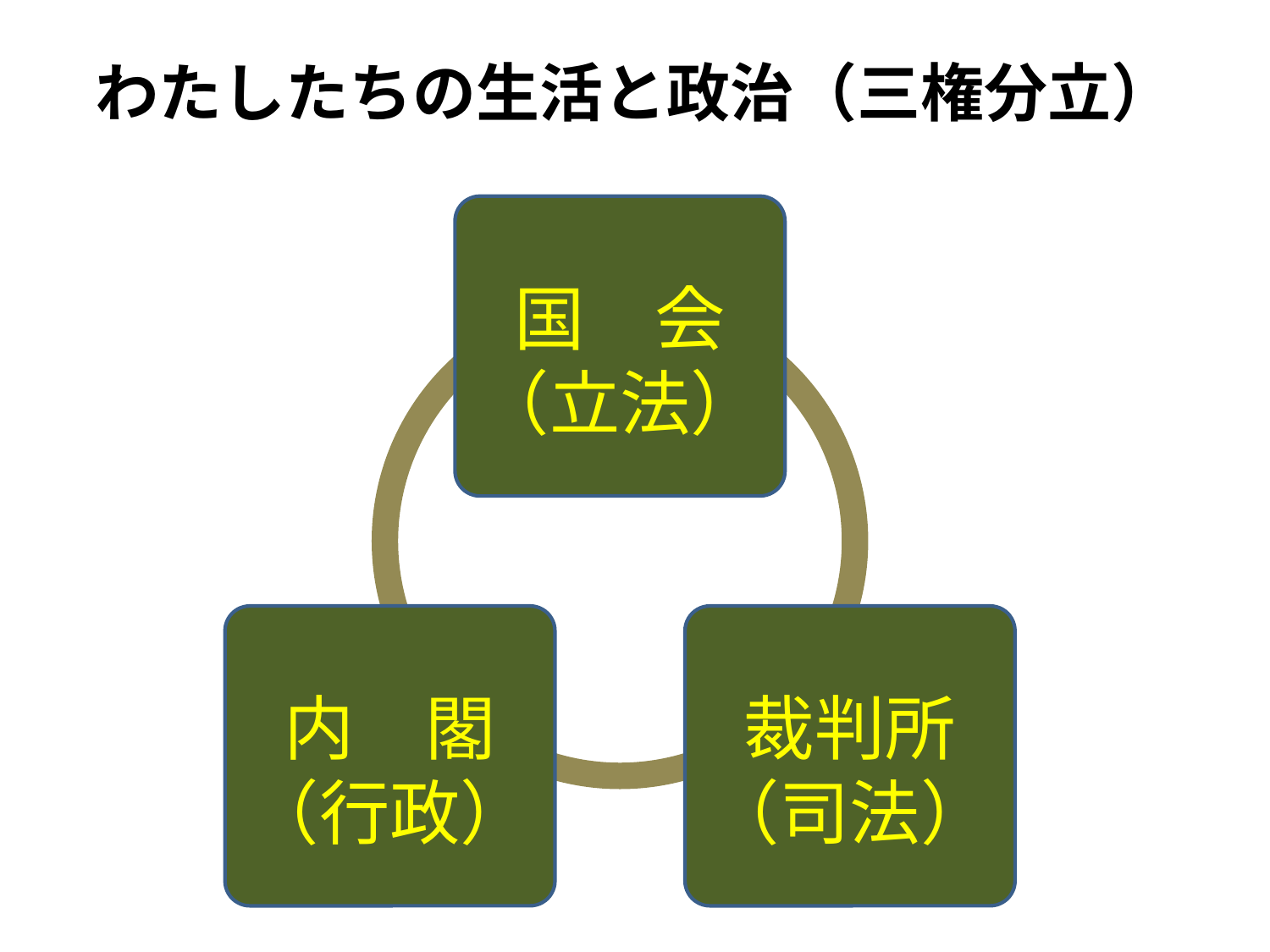

わたしたちの生活と政治（三権分立）
国　会
（立法）

内　閣
（行政）
裁判所
（司法）